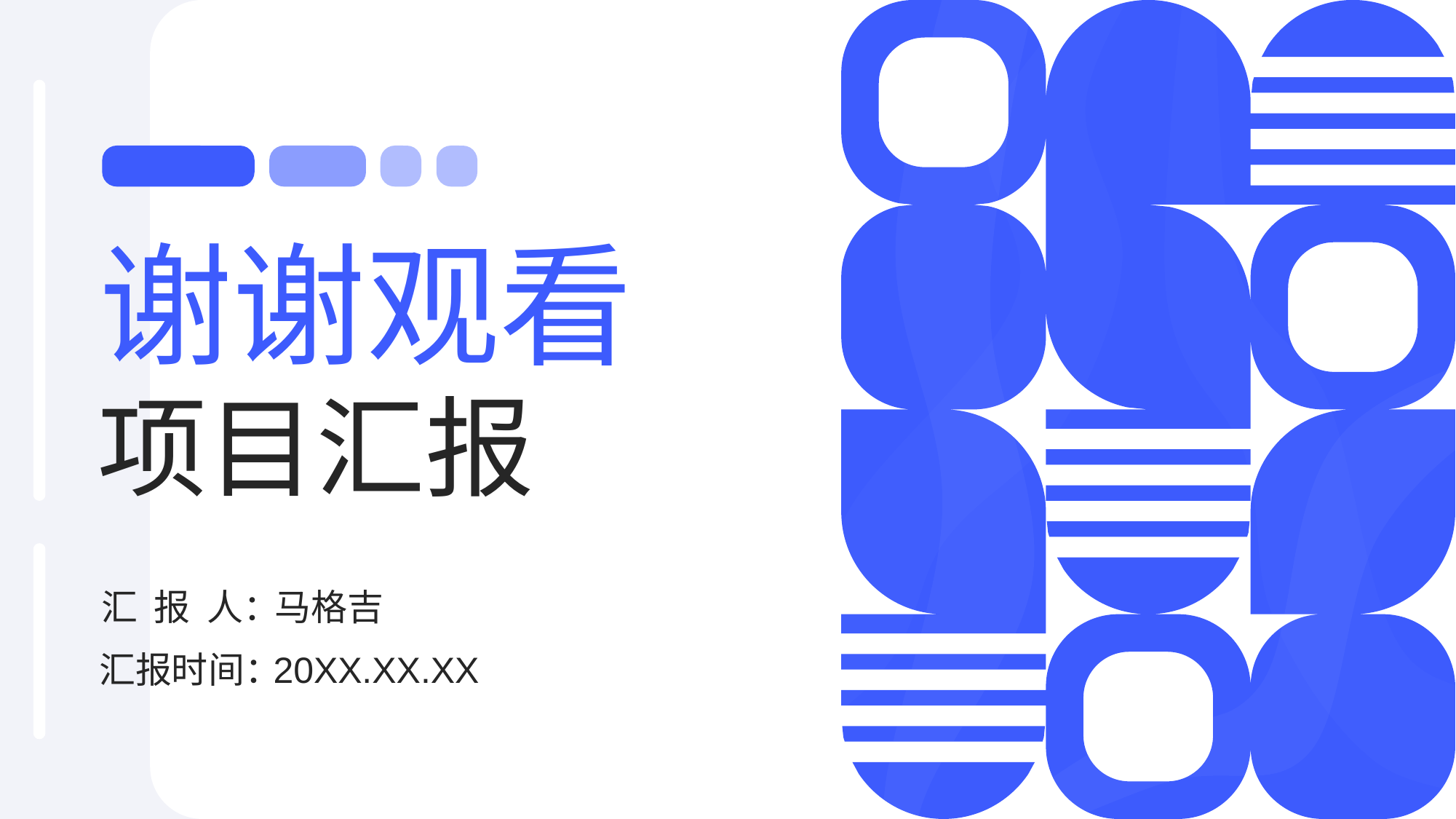

谢谢观看
项目汇报
汇  报  人：
马格吉
汇报时间：
20XX.XX.XX